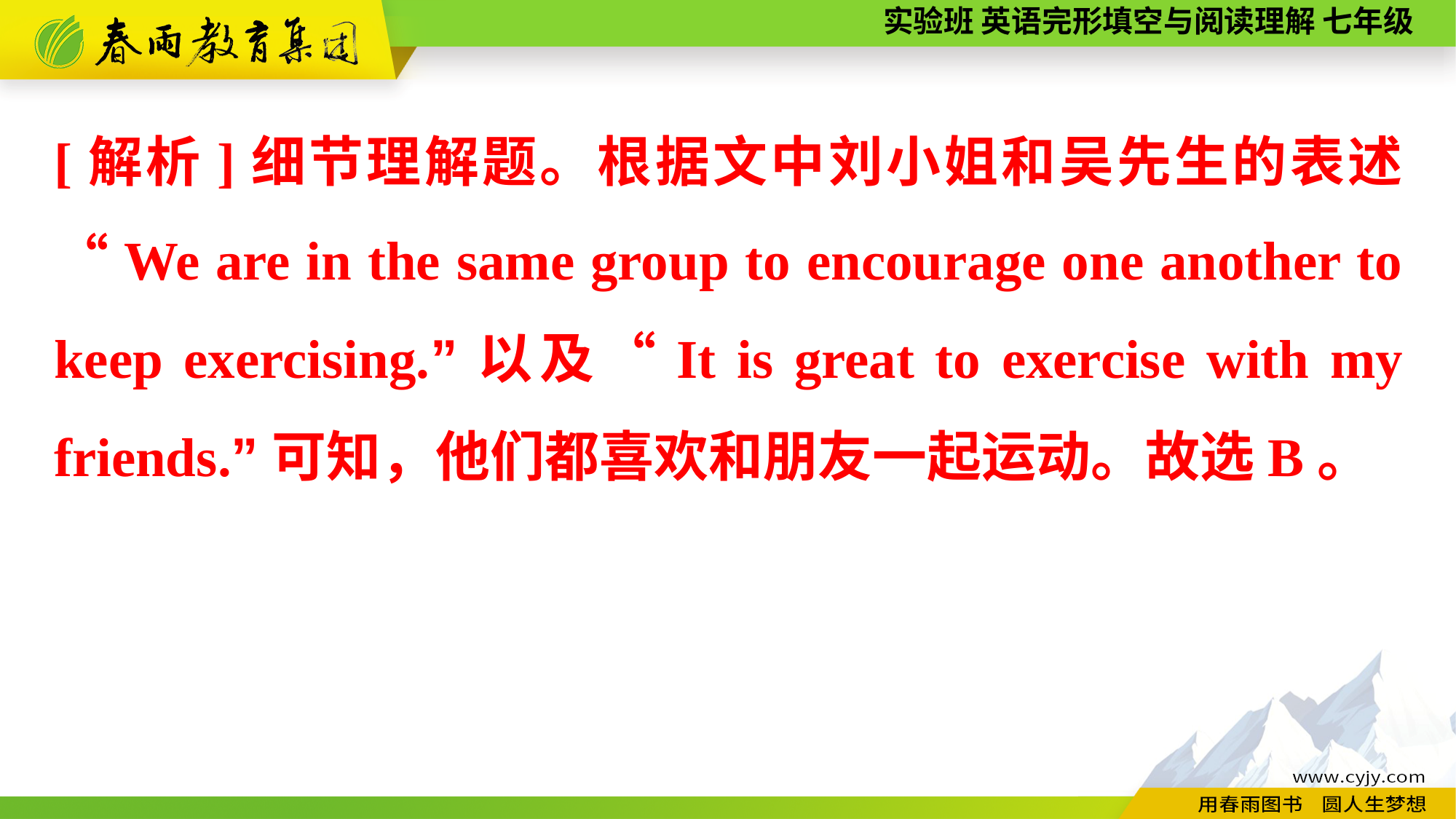

[解析]细节理解题。根据文中刘小姐和吴先生的表述“We are in the same group to encourage one another to keep exercising.”以及“It is great to exercise with my friends.”可知，他们都喜欢和朋友一起运动。故选B。